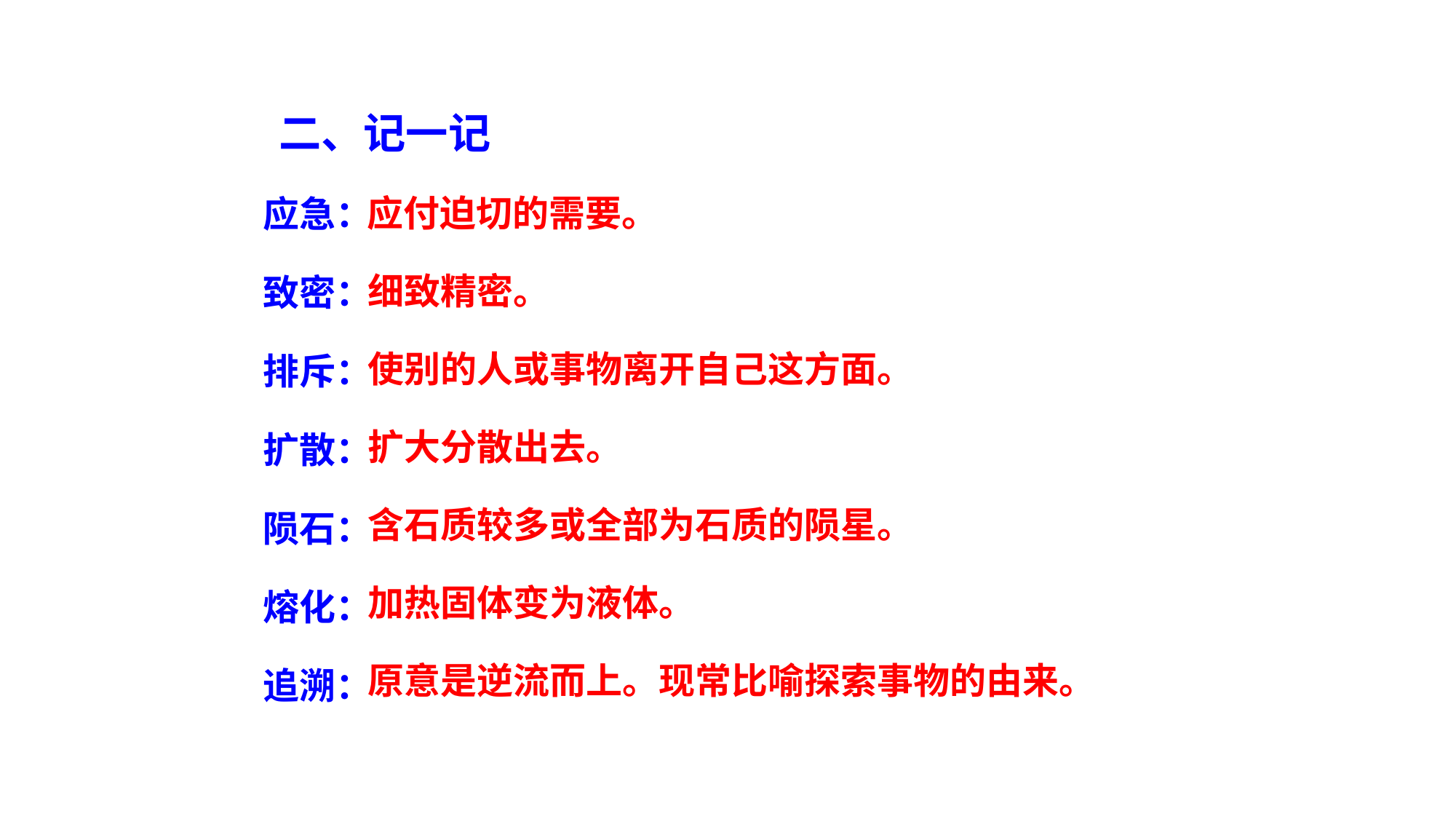

二、记一记
应急：
致密：
排斥：
扩散：
陨石：
熔化：
追溯：
应付迫切的需要。
细致精密。
使别的人或事物离开自己这方面。
扩大分散出去。
含石质较多或全部为石质的陨星。
加热固体变为液体。
原意是逆流而上。现常比喻探索事物的由来。